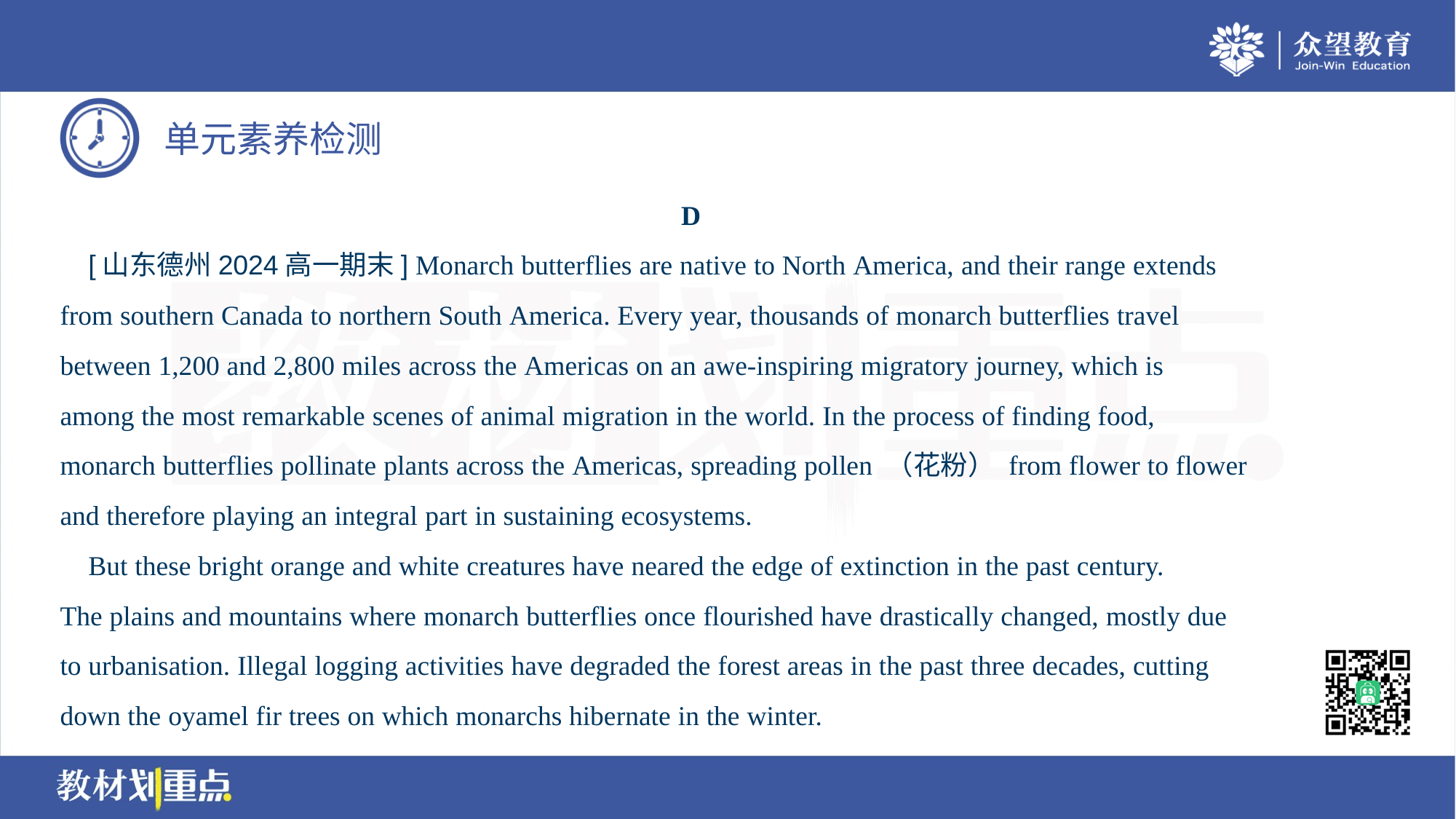

D
    [山东德州2024高一期末] Monarch butterflies are native to North America, and their range extends
from southern Canada to northern South America. Every year, thousands of monarch butterflies travel
between 1,200 and 2,800 miles across the Americas on an awe-inspiring migratory journey, which is
among the most remarkable scenes of animal migration in the world. In the process of finding food,
monarch butterflies pollinate plants across the Americas, spreading pollen （花粉） from flower to flower
and therefore playing an integral part in sustaining ecosystems.
    But these bright orange and white creatures have neared the edge of extinction in the past century.
The plains and mountains where monarch butterflies once flourished have drastically changed, mostly due
to urbanisation. Illegal logging activities have degraded the forest areas in the past three decades, cutting
down the oyamel fir trees on which monarchs hibernate in the winter.